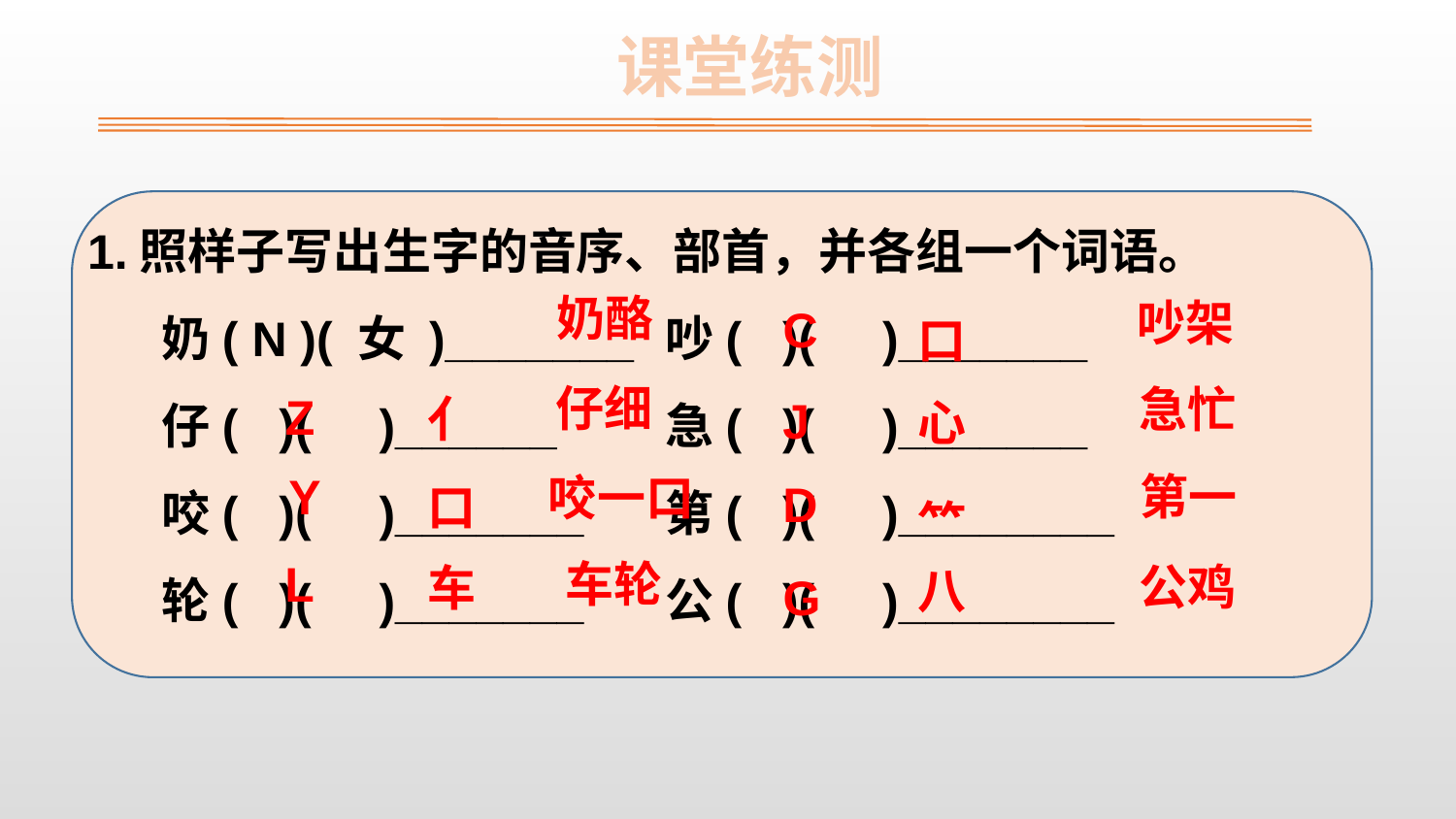

课堂练测
1.照样子写出生字的音序、部首，并各组一个词语。
奶( N )( 女 )_______	吵(   )(     )_______
仔(   )(     )______	急(   )(     )_______
咬(   )(     )_______	第(   )(     )________
轮(   )(     )_______	公(   )(     )________

奶酪
吵架
C
口
仔细
急忙
Z
亻
J
心
Y
第一
咬一口
D
口
⺮
车轮
L
公鸡
车
八
G